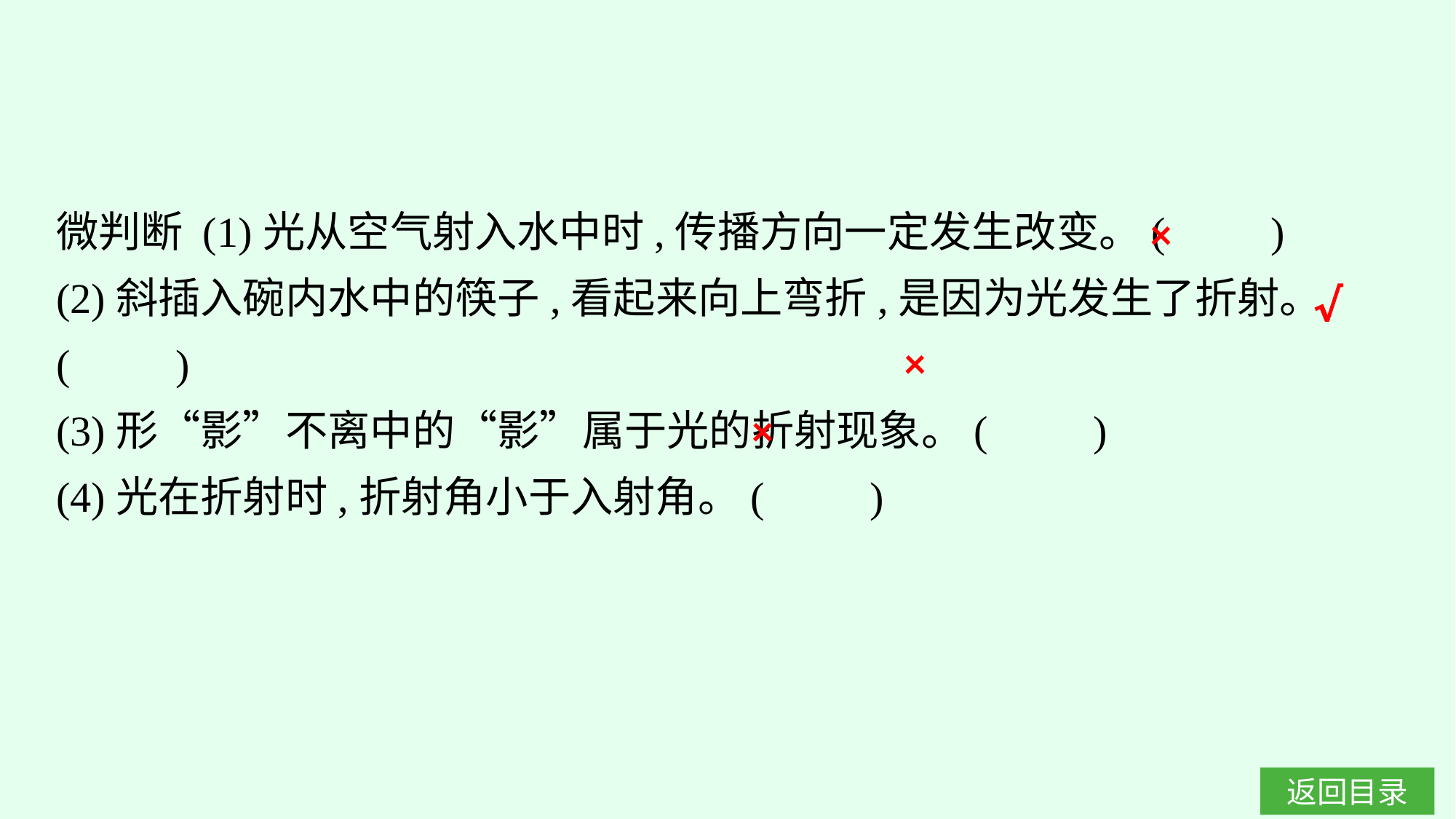

微判断 (1)光从空气射入水中时,传播方向一定发生改变。(　　)
(2)斜插入碗内水中的筷子,看起来向上弯折,是因为光发生了折射。(　　)
(3)形“影”不离中的“影”属于光的折射现象。(　　)
(4)光在折射时,折射角小于入射角。(　　)
×
√
×
×